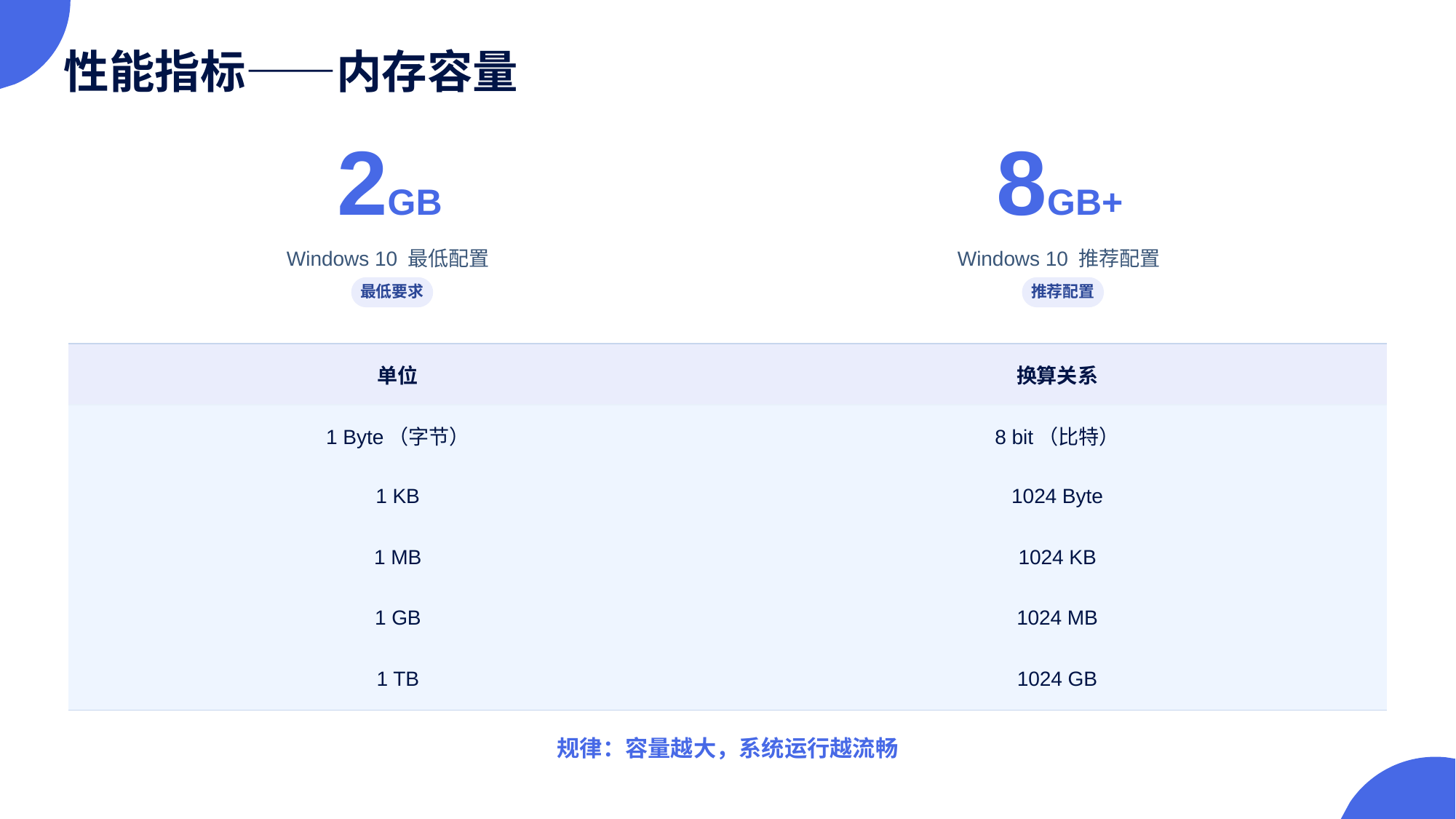

性能指标——内存容量
2GB
8GB+
Windows 10 最低配置
Windows 10 推荐配置

最低要求
推荐配置
| 单位 | 换算关系 |
| --- | --- |
| 1 Byte（字节） | 8 bit（比特） |
| 1 KB | 1024 Byte |
| 1 MB | 1024 KB |
| 1 GB | 1024 MB |
| 1 TB | 1024 GB |

规律：容量越大，系统运行越流畅